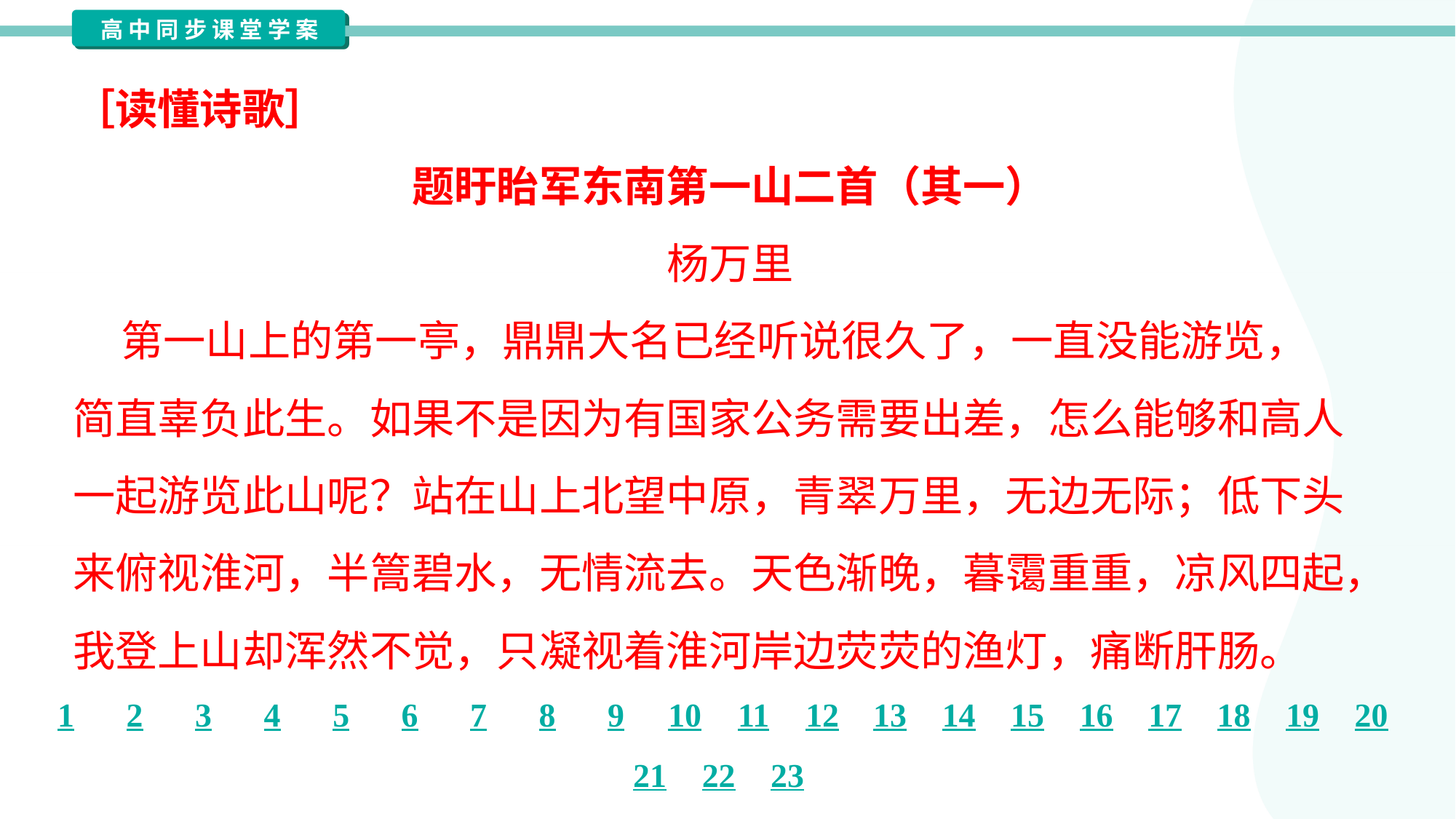

［读懂诗歌］
题盱眙军东南第一山二首（其一）
杨万里
    第一山上的第一亭，鼎鼎大名已经听说很久了，一直没能游览，
简直辜负此生。如果不是因为有国家公务需要出差，怎么能够和高人
一起游览此山呢？站在山上北望中原，青翠万里，无边无际；低下头
来俯视淮河，半篙碧水，无情流去。天色渐晚，暮霭重重，凉风四起，
我登上山却浑然不觉，只凝视着淮河岸边荧荧的渔灯，痛断肝肠。